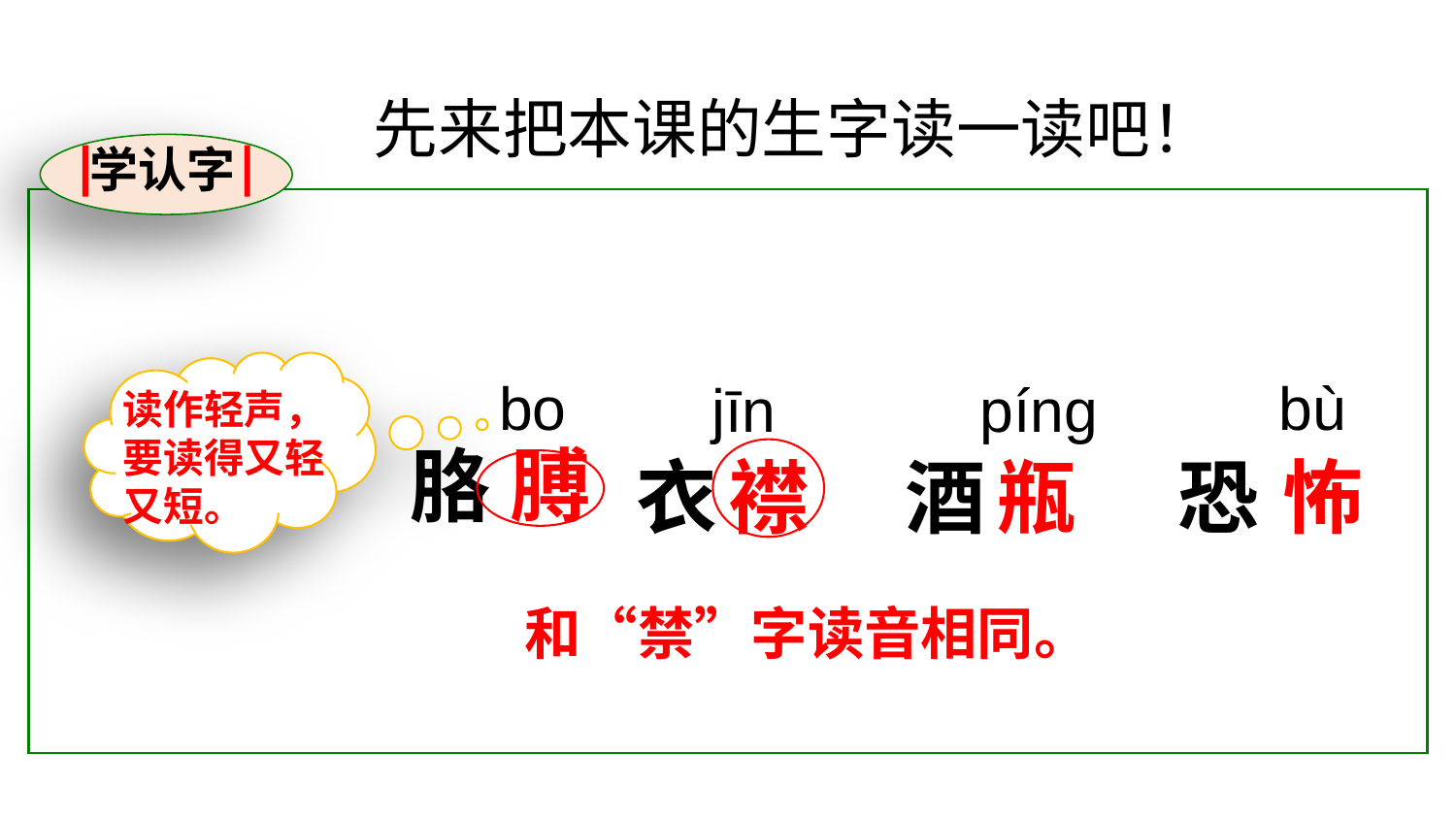

先来把本课的生字读一读吧！

学认字

读作轻声，要读得又轻又短。
bo
jīn
píng
bù
胳
膊
衣
襟

酒
瓶
恐
怖

和“禁”字读音相同。